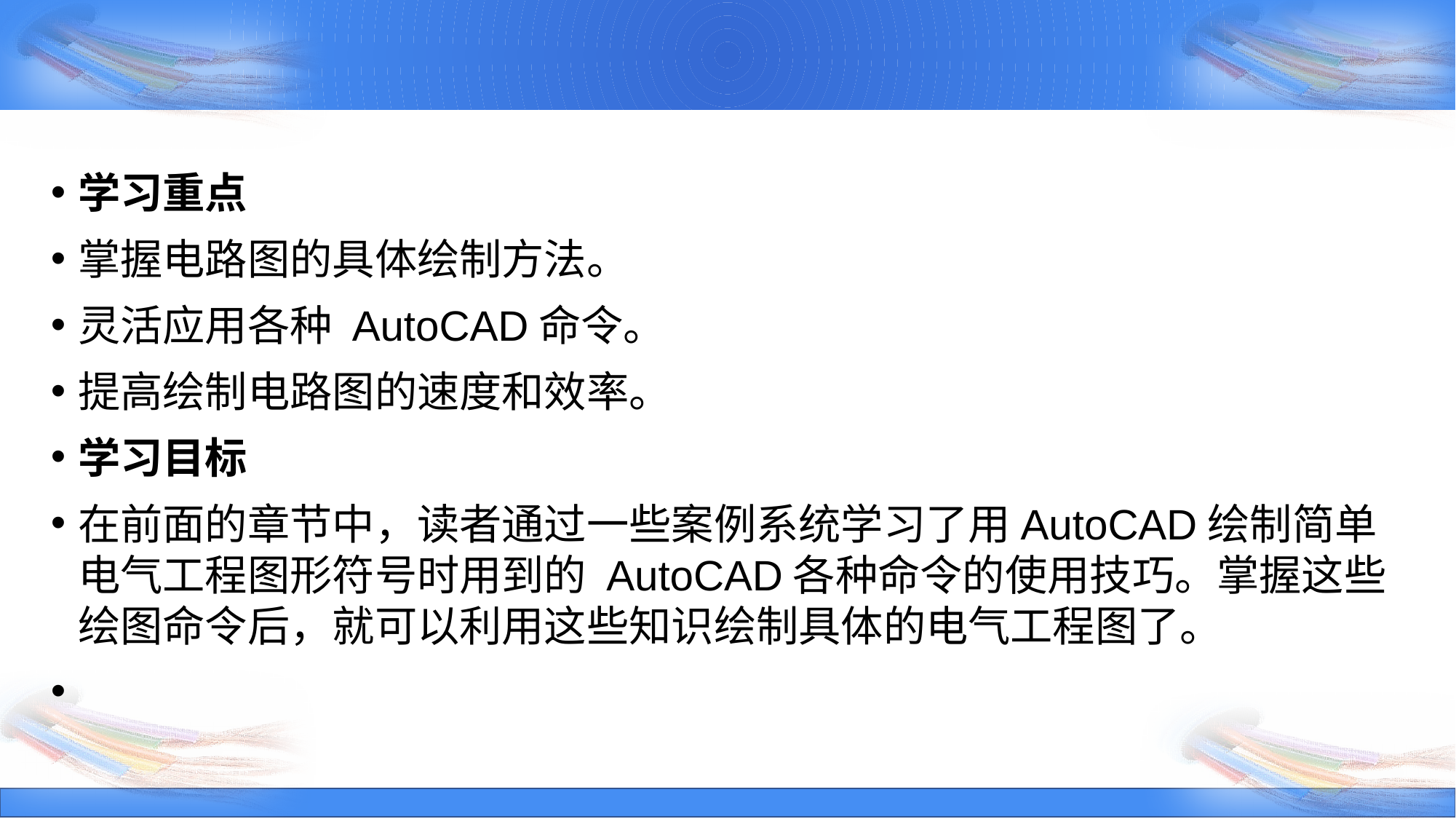

学习重点
掌握电路图的具体绘制方法。
灵活应用各种 AutoCAD命令。
提高绘制电路图的速度和效率。
学习目标
在前面的章节中，读者通过一些案例系统学习了用AutoCAD绘制简单电气工程图形符号时用到的 AutoCAD各种命令的使用技巧。掌握这些绘图命令后，就可以利用这些知识绘制具体的电气工程图了。